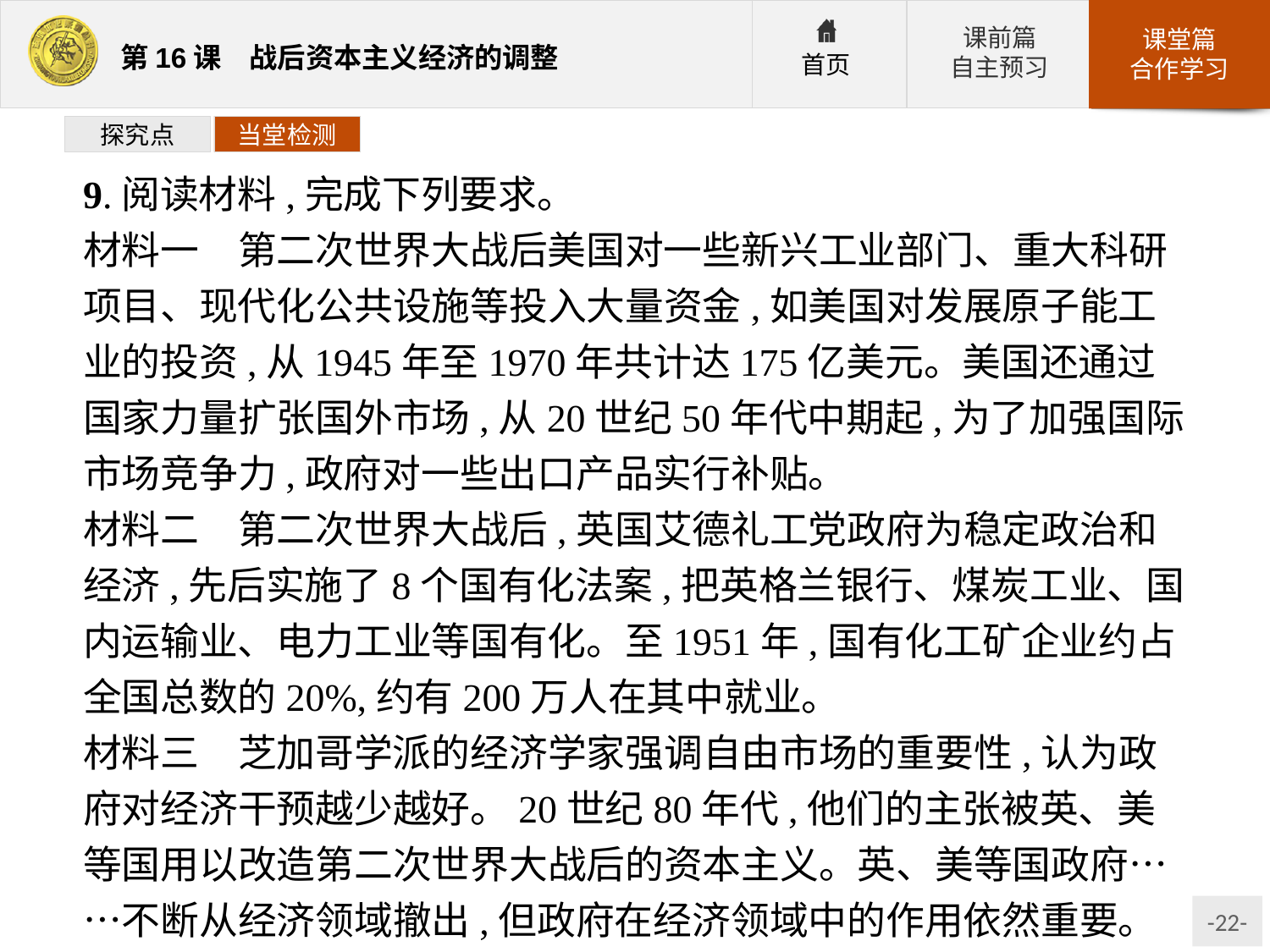

探究点
当堂检测
9.阅读材料,完成下列要求。
材料一　第二次世界大战后美国对一些新兴工业部门、重大科研项目、现代化公共设施等投入大量资金,如美国对发展原子能工业的投资,从1945年至1970年共计达175亿美元。美国还通过国家力量扩张国外市场,从20世纪50年代中期起,为了加强国际市场竞争力,政府对一些出口产品实行补贴。
材料二　第二次世界大战后,英国艾德礼工党政府为稳定政治和经济,先后实施了8个国有化法案,把英格兰银行、煤炭工业、国内运输业、电力工业等国有化。至1951年,国有化工矿企业约占全国总数的20%,约有200万人在其中就业。
材料三　芝加哥学派的经济学家强调自由市场的重要性,认为政府对经济干预越少越好。20世纪80年代,他们的主张被英、美等国用以改造第二次世界大战后的资本主义。英、美等国政府……不断从经济领域撤出,但政府在经济领域中的作用依然重要。